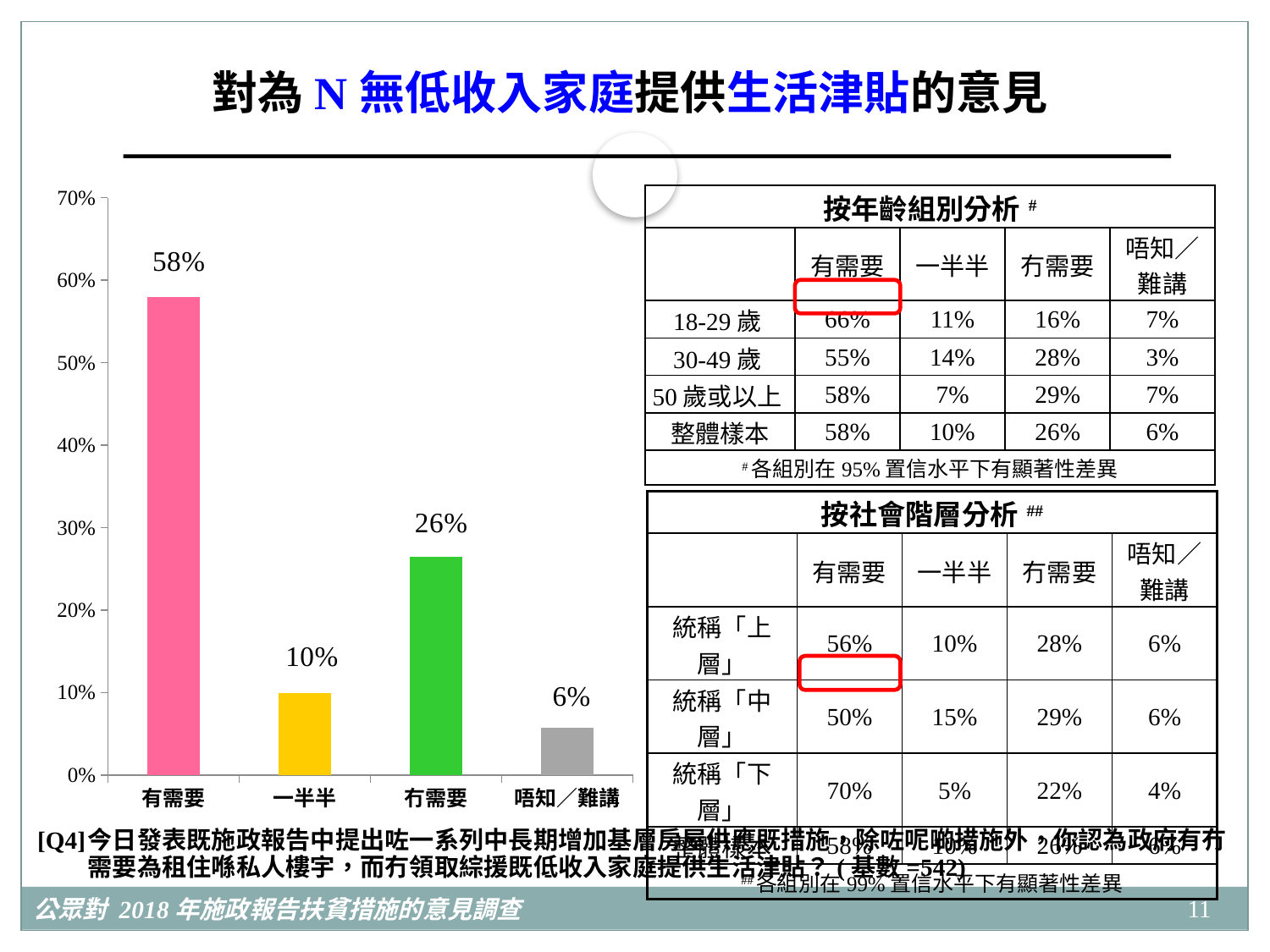

對為N無低收入家庭提供生活津貼的意見

### Chart

| Category |  |
|---|---|
| 有需要 | 0.5792560907978731 |
| 一半半 | 0.09964127045594566 |
| 冇需要 | 0.26432938168801773 |
| 唔知／難講 | 0.05677325705816349 |
| 按年齡組別分析# |  |  |  |  |
| --- | --- | --- | --- | --- |
|  | 有需要 | 一半半 | 冇需要 | 唔知／ 難講 |
| 18-29歲 | 66% | 11% | 16% | 7% |
| 30-49歲 | 55% | 14% | 28% | 3% |
| 50歲或以上 | 58% | 7% | 29% | 7% |
| 整體樣本 | 58% | 10% | 26% | 6% |
| #各組別在95%置信水平下有顯著性差異 |  |  |  |  |

| 按社會階層分析## |  |  |  |  |
| --- | --- | --- | --- | --- |
|  | 有需要 | 一半半 | 冇需要 | 唔知／ 難講 |
| 統稱「上層」 | 56% | 10% | 28% | 6% |
| 統稱「中層」 | 50% | 15% | 29% | 6% |
| 統稱「下層」 | 70% | 5% | 22% | 4% |
| 整體樣本 | 58% | 10% | 26% | 6% |
| ##各組別在99%置信水平下有顯著性差異 |  |  |  |  |

[Q4]	今日發表既施政報告中提出咗一系列中長期增加基層房屋供應既措施，除咗呢啲措施外，你認為政府有冇需要為租住喺私人樓宇，而冇領取綜援既低收入家庭提供生活津貼？(基數=542)